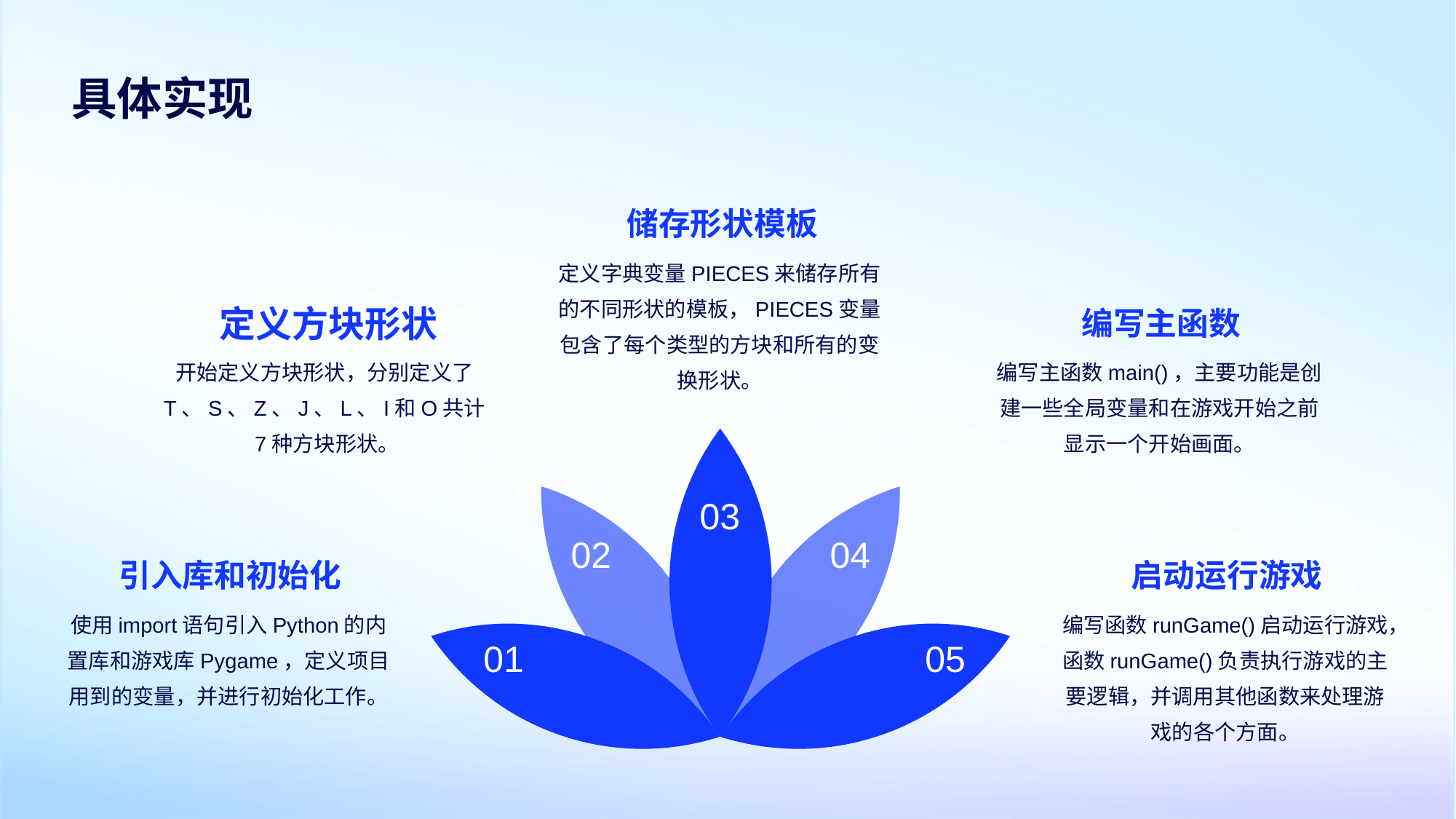

具体实现
储存形状模板
定义字典变量PIECES来储存所有的不同形状的模板，PIECES变量包含了每个类型的方块和所有的变换形状。
定义方块形状
编写主函数
开始定义方块形状，分别定义了T、S、Z、J、L、I和O共计7种方块形状。
编写主函数main()，主要功能是创建一些全局变量和在游戏开始之前显示一个开始画面。

03

02
04
引入库和初始化
启动运行游戏
使用import语句引入Python的内置库和游戏库Pygame，定义项目用到的变量，并进行初始化工作。
编写函数runGame()启动运行游戏，函数runGame()负责执行游戏的主要逻辑，并调用其他函数来处理游戏的各个方面。

01
05